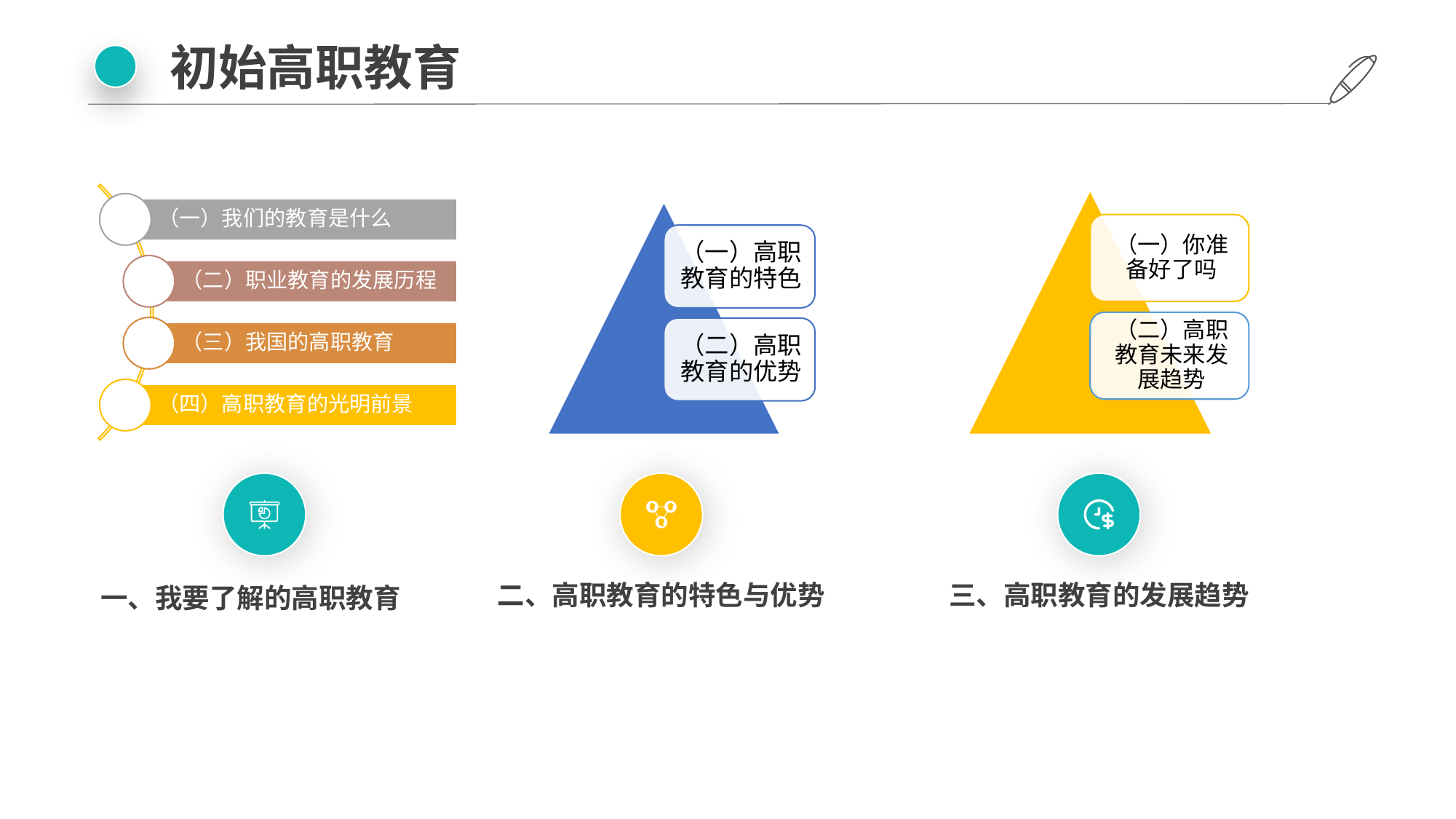

初始高职教育

（一）我们的教育是什么
（二）职业教育的发展历程
（三）我国的高职教育
（四）高职教育的光明前景
（一）你准备好了吗
（二）高职教育未来发展趋势
（一）高职教育的特色
（二）高职教育的优势

二、高职教育的特色与优势
三、高职教育的发展趋势
一、我要了解的高职教育